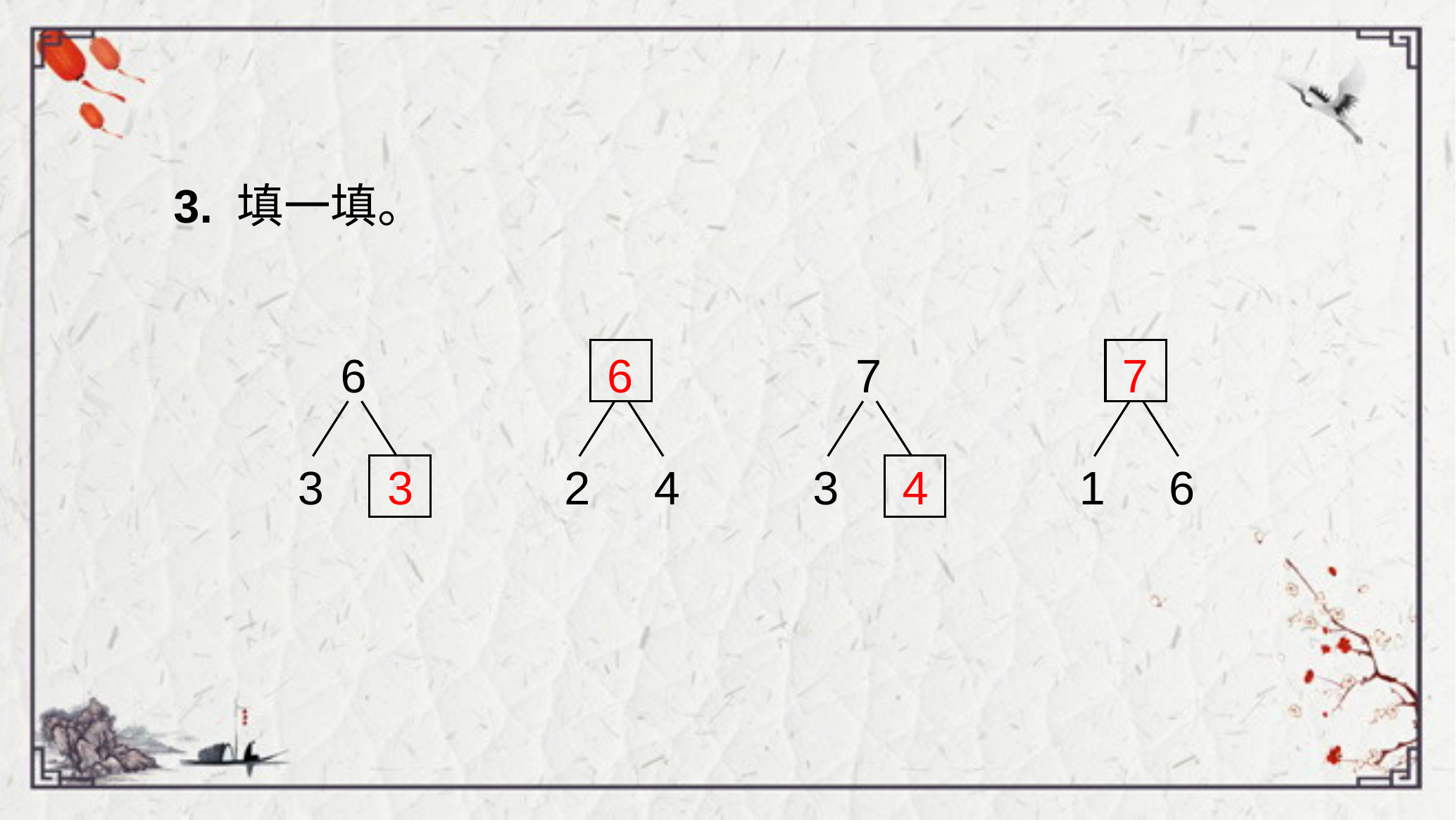

3. 填一填。

2
4

1
6
6
3

6
7
3

7
3
4